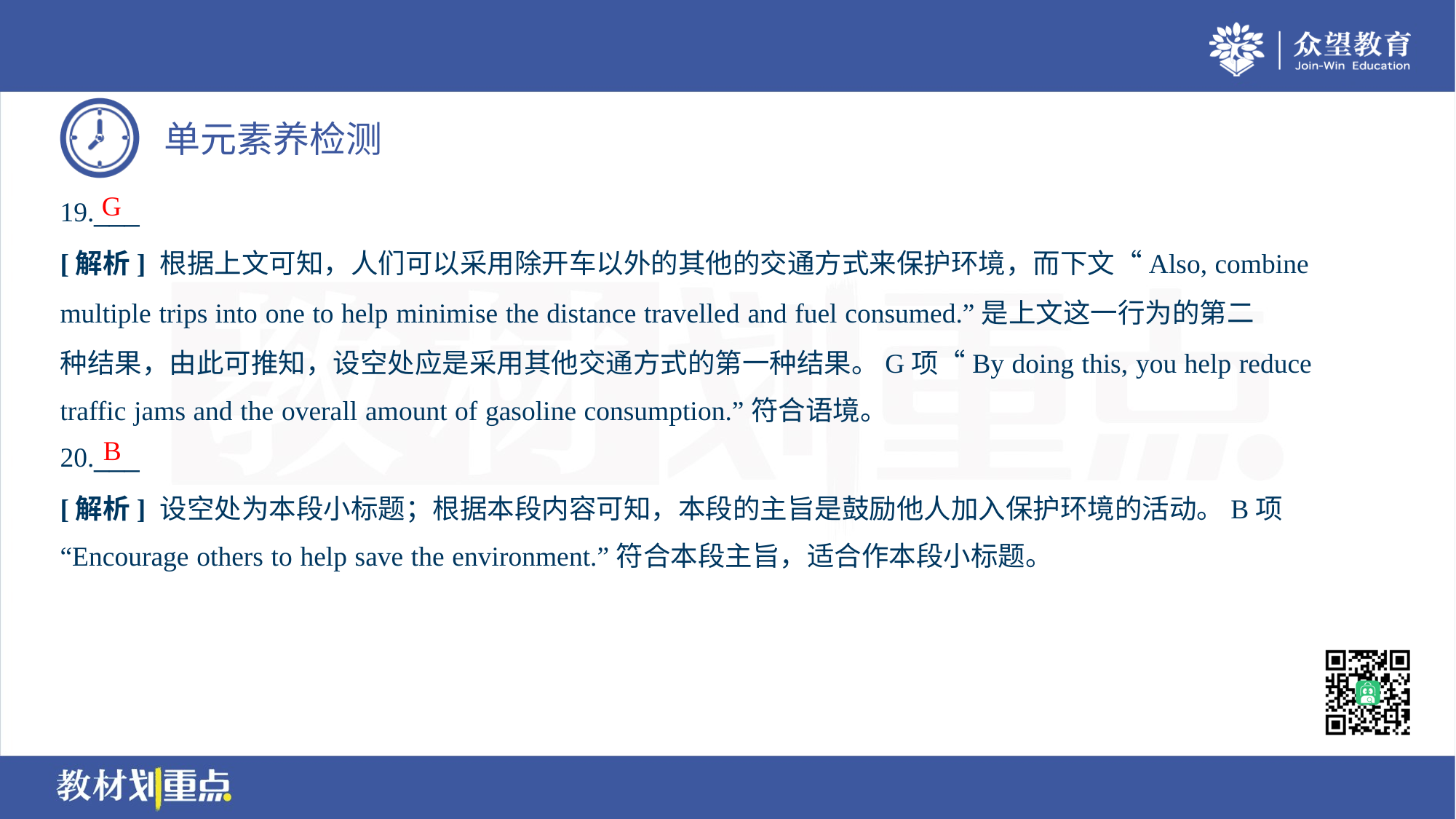

G
19.___
[解析] 根据上文可知，人们可以采用除开车以外的其他的交通方式来保护环境，而下文“Also, combine
multiple trips into one to help minimise the distance travelled and fuel consumed.”是上文这一行为的第二
种结果，由此可推知，设空处应是采用其他交通方式的第一种结果。G项“By doing this, you help reduce
traffic jams and the overall amount of gasoline consumption.”符合语境。
B
20.___
[解析] 设空处为本段小标题；根据本段内容可知，本段的主旨是鼓励他人加入保护环境的活动。B项
“Encourage others to help save the environment.”符合本段主旨，适合作本段小标题。